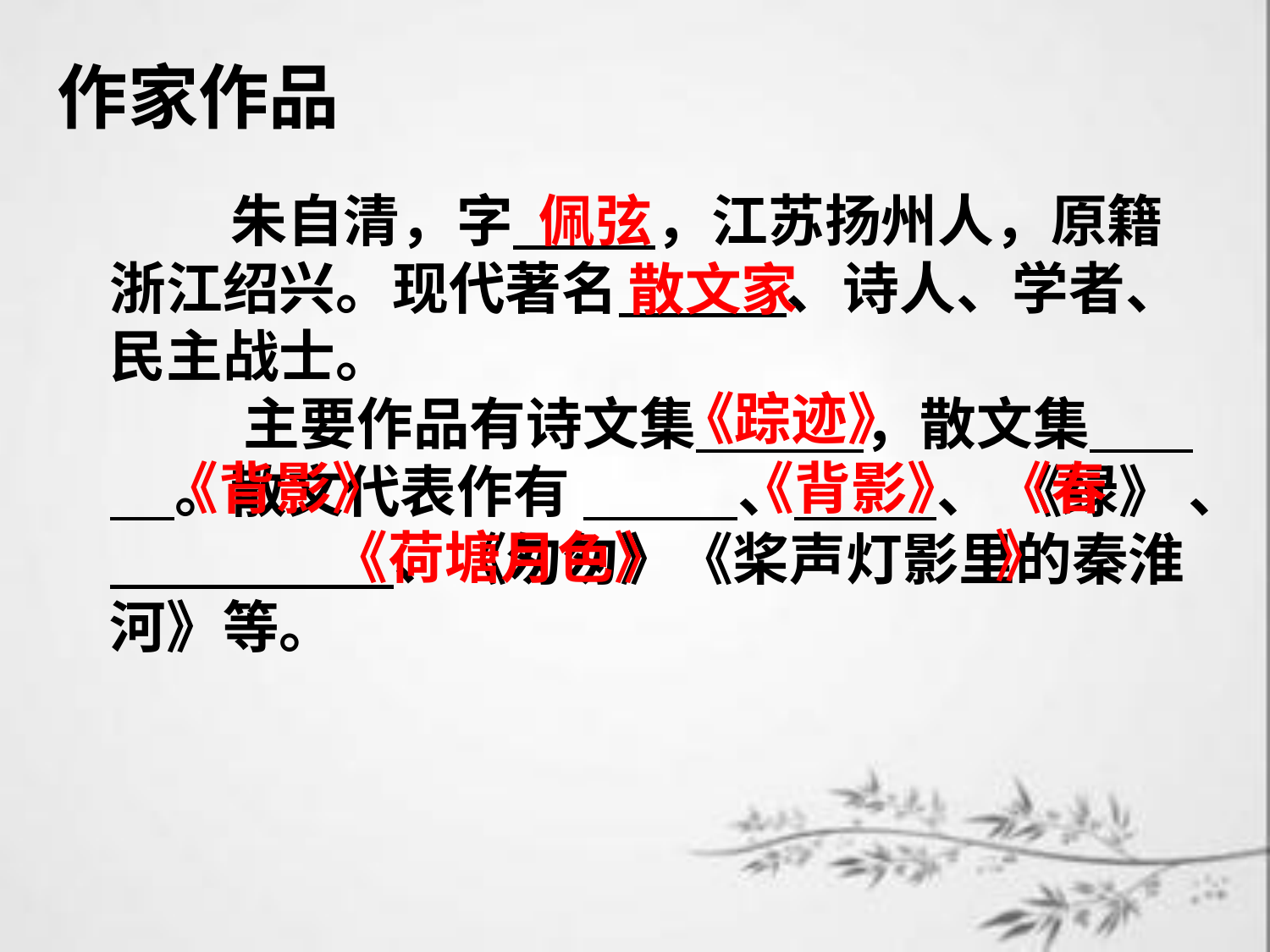

作家作品
            朱自清，字           ，江苏扬州人，原籍浙江绍兴。现代著名             、诗人、学者、民主战士。
             主要作品有诗文集             ，散文集              。散文代表作有             、           、 《绿》 、                      、《匆匆》《桨声灯影里的秦淮河》等。
佩弦
散文家
《踪迹》
《背影》
《背影》
《春》
《荷塘月色》